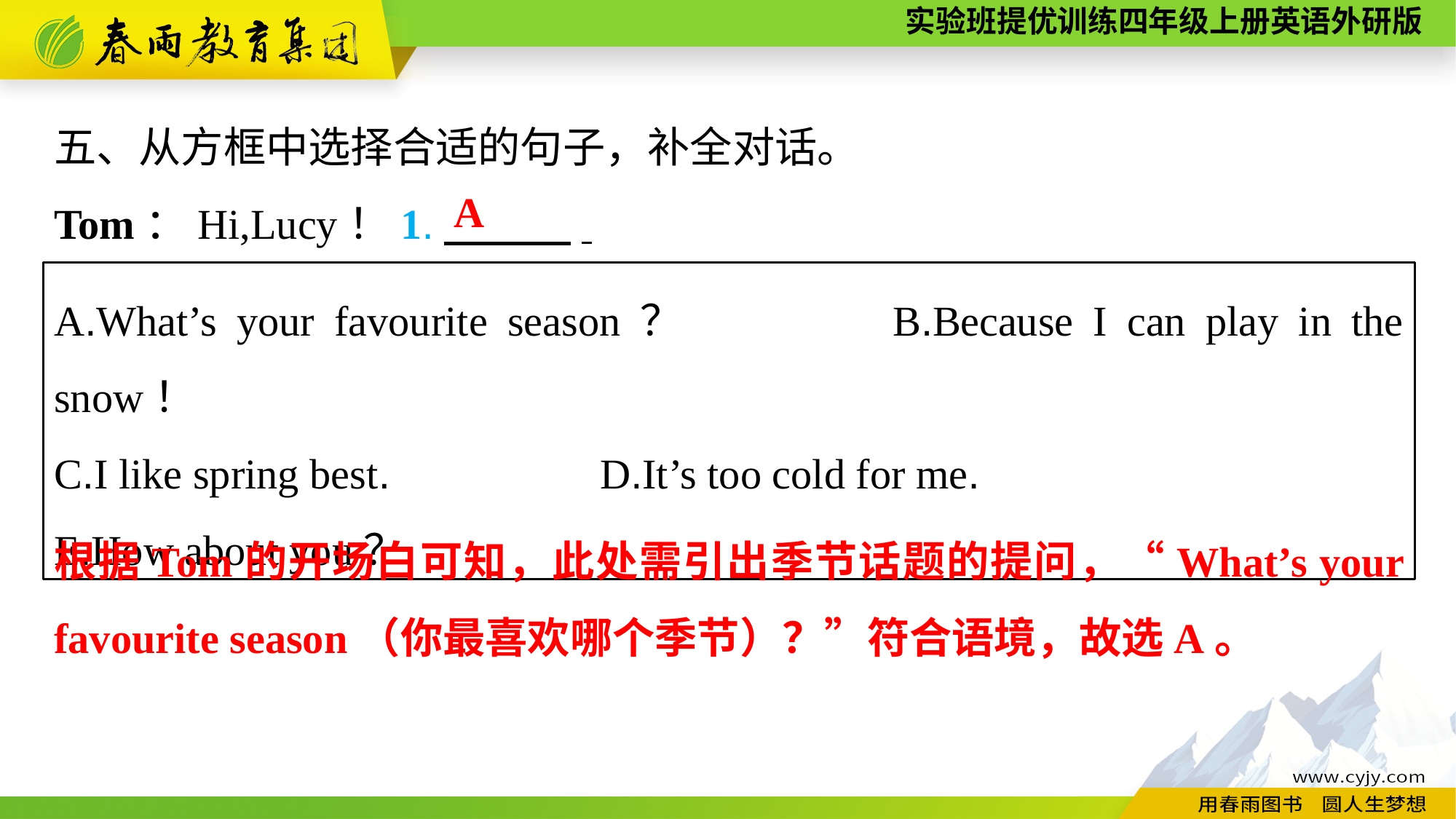

五、从方框中选择合适的句子，补全对话。
Tom：Hi,Lucy！1.　　　.
A
A.What’s your favourite season？　　	B.Because I can play in the snow！
C.I like spring best.		D.It’s too cold for me.
E.How about you？
根据Tom的开场白可知，此处需引出季节话题的提问，“What’s your favourite season（你最喜欢哪个季节）？”符合语境，故选A。